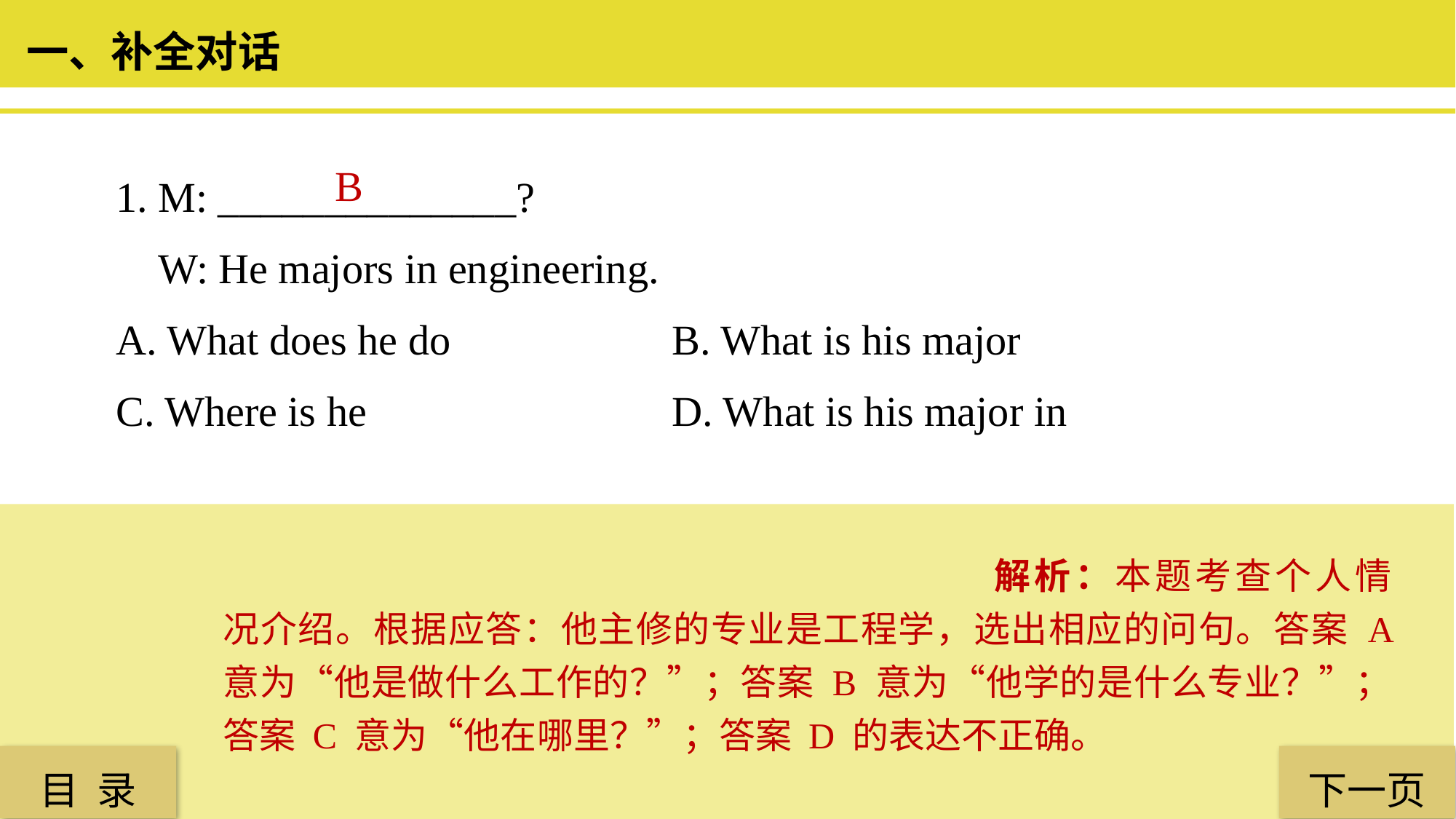

一、补全对话
1. M: ______________?
    W: He majors in engineering.
A. What does he do		 B. What is his major
C. Where is he 			 D. What is his major in
 B
解析：本题考查个人情况介绍。根据应答：他主修的专业是工程学，选出相应的问句。答案 A 意为“他是做什么工作的？”；答案 B 意为“他学的是什么专业？”；答案 C 意为“他在哪里？”；答案 D 的表达不正确。